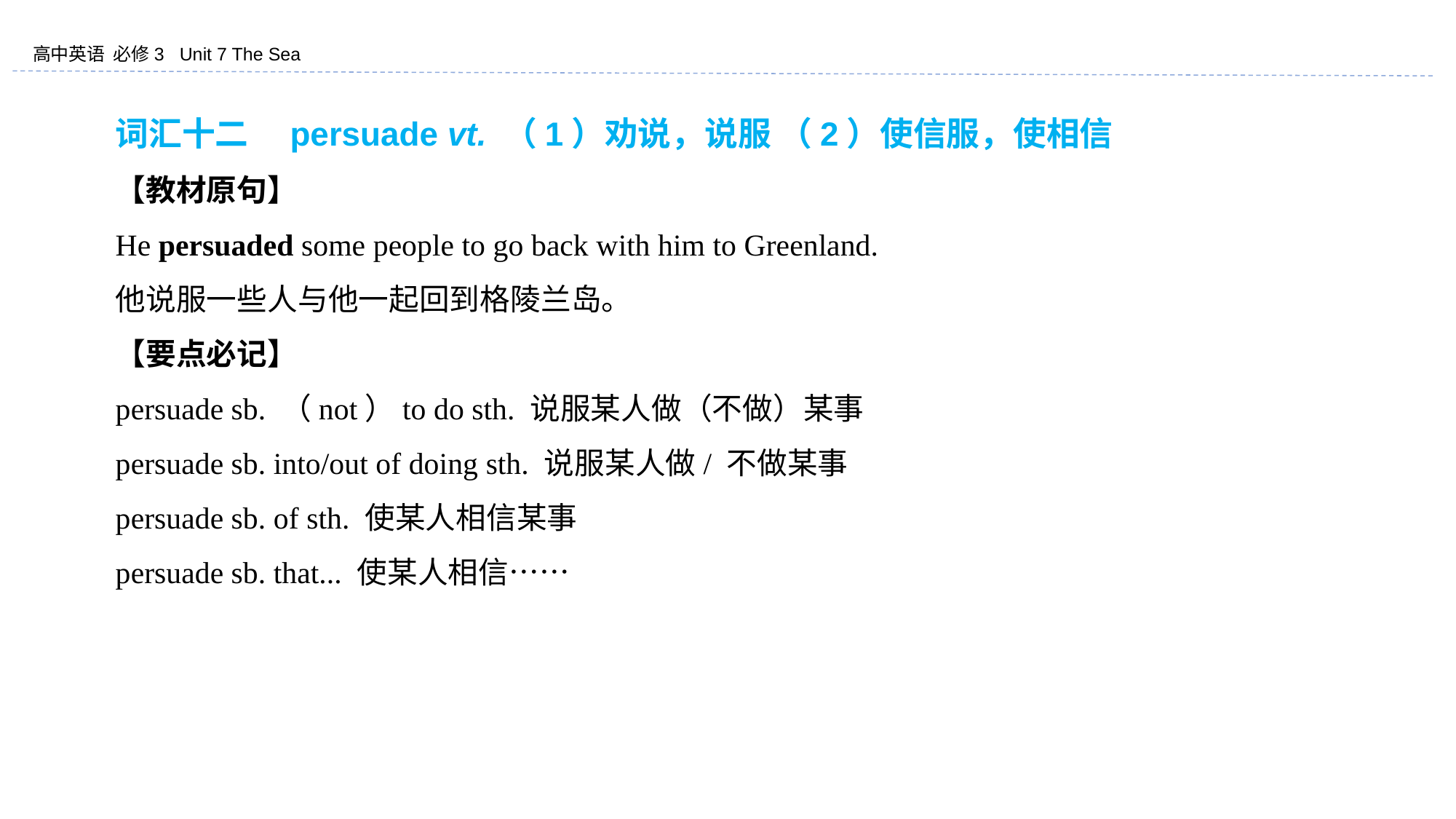

词汇十二　persuade vt. （1）劝说，说服 （2）使信服，使相信
【教材原句】
He persuaded some people to go back with him to Greenland.
他说服一些人与他一起回到格陵兰岛。
【要点必记】
persuade sb. （not）to do sth. 说服某人做（不做）某事
persuade sb. into/out of doing sth. 说服某人做/ 不做某事
persuade sb. of sth. 使某人相信某事
persuade sb. that... 使某人相信……